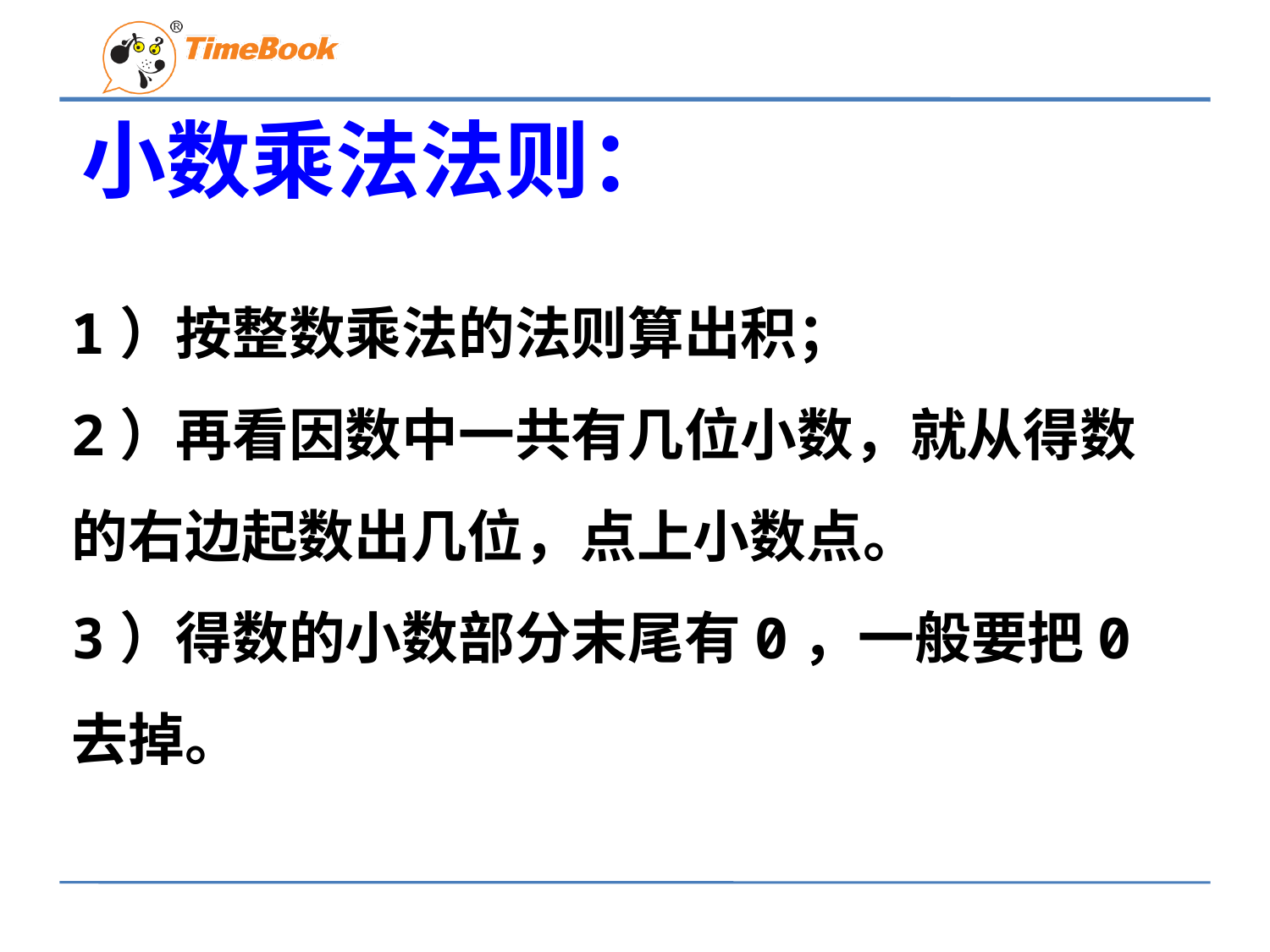

# 小数乘法法则：
1）按整数乘法的法则算出积；
2）再看因数中一共有几位小数，就从得数的右边起数出几位，点上小数点。
3）得数的小数部分末尾有0，一般要把0去掉。